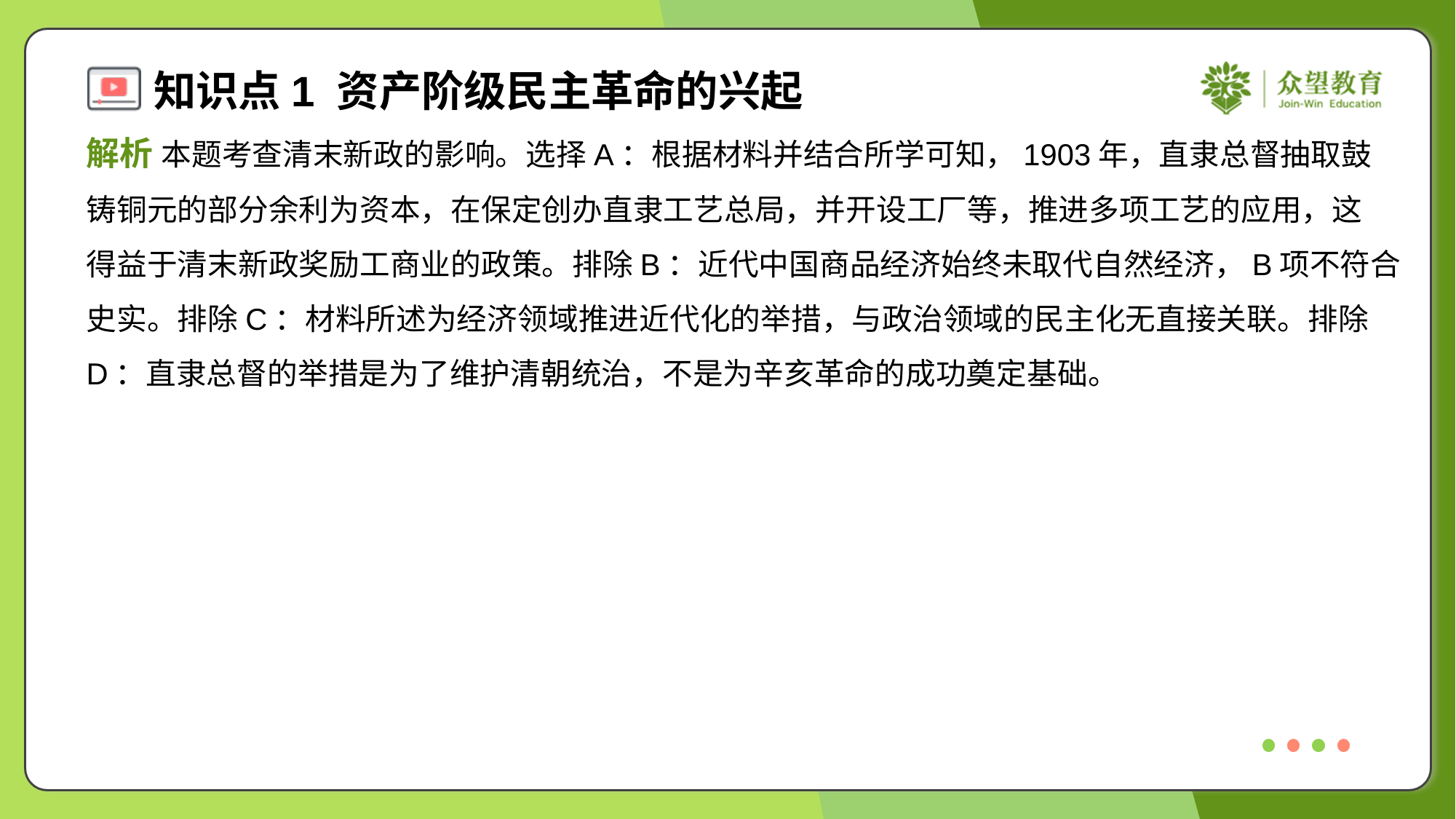

解析 本题考查清末新政的影响。选择A：根据材料并结合所学可知，1903年，直隶总督抽取鼓
铸铜元的部分余利为资本，在保定创办直隶工艺总局，并开设工厂等，推进多项工艺的应用，这
得益于清末新政奖励工商业的政策。排除B：近代中国商品经济始终未取代自然经济，B项不符合
史实。排除C：材料所述为经济领域推进近代化的举措，与政治领域的民主化无直接关联。排除
D：直隶总督的举措是为了维护清朝统治，不是为辛亥革命的成功奠定基础。